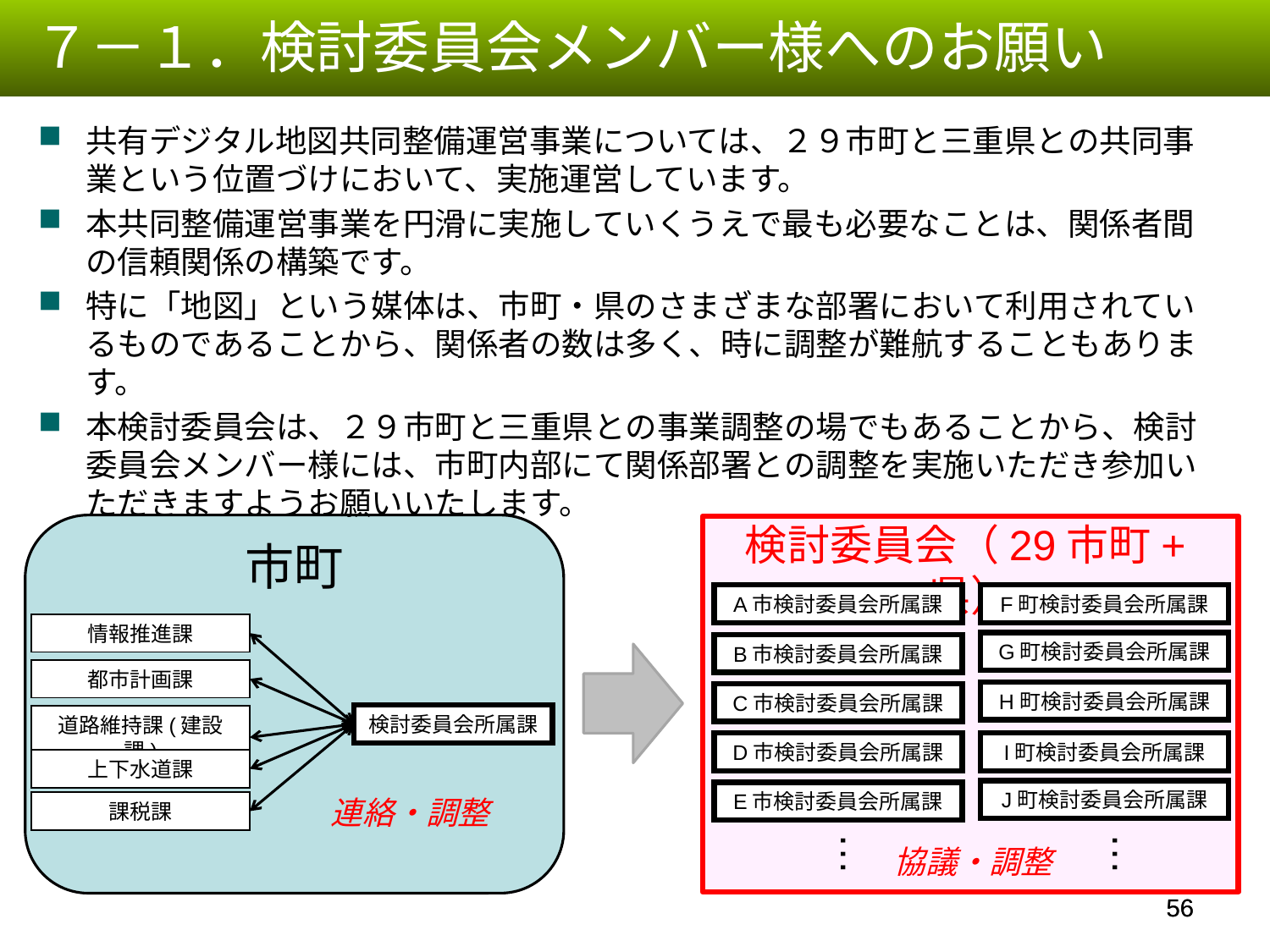

７－１．検討委員会メンバー様へのお願い
共有デジタル地図共同整備運営事業については、２９市町と三重県との共同事業という位置づけにおいて、実施運営しています。
本共同整備運営事業を円滑に実施していくうえで最も必要なことは、関係者間の信頼関係の構築です。
特に「地図」という媒体は、市町・県のさまざまな部署において利用されているものであることから、関係者の数は多く、時に調整が難航することもあります。
本検討委員会は、２９市町と三重県との事業調整の場でもあることから、検討委員会メンバー様には、市町内部にて関係部署との調整を実施いただき参加いただきますようお願いいたします。
市町
検討委員会（29市町+県）
A市検討委員会所属課
F町検討委員会所属課
情報推進課
G町検討委員会所属課
B市検討委員会所属課

都市計画課
H町検討委員会所属課
C市検討委員会所属課
検討委員会所属課
道路維持課(建設課)
D市検討委員会所属課
I町検討委員会所属課
上下水道課
J町検討委員会所属課
E市検討委員会所属課
連絡・調整
課税課
…
…
協議・調整
56
56